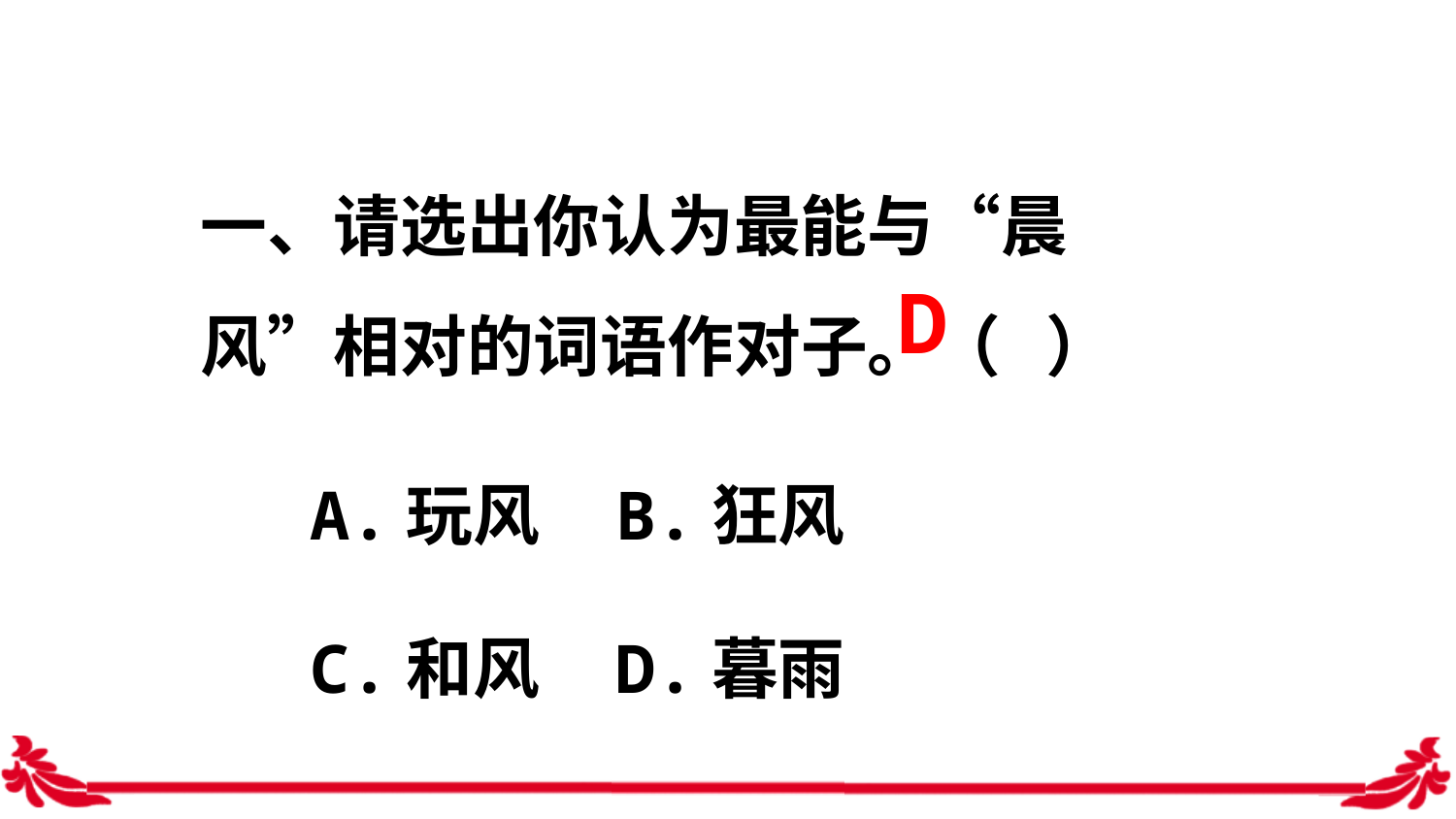

一、请选出你认为最能与“晨风”相对的词语作对子。（   ）
D
A.玩风    B.狂风
C.和风    D.暮雨